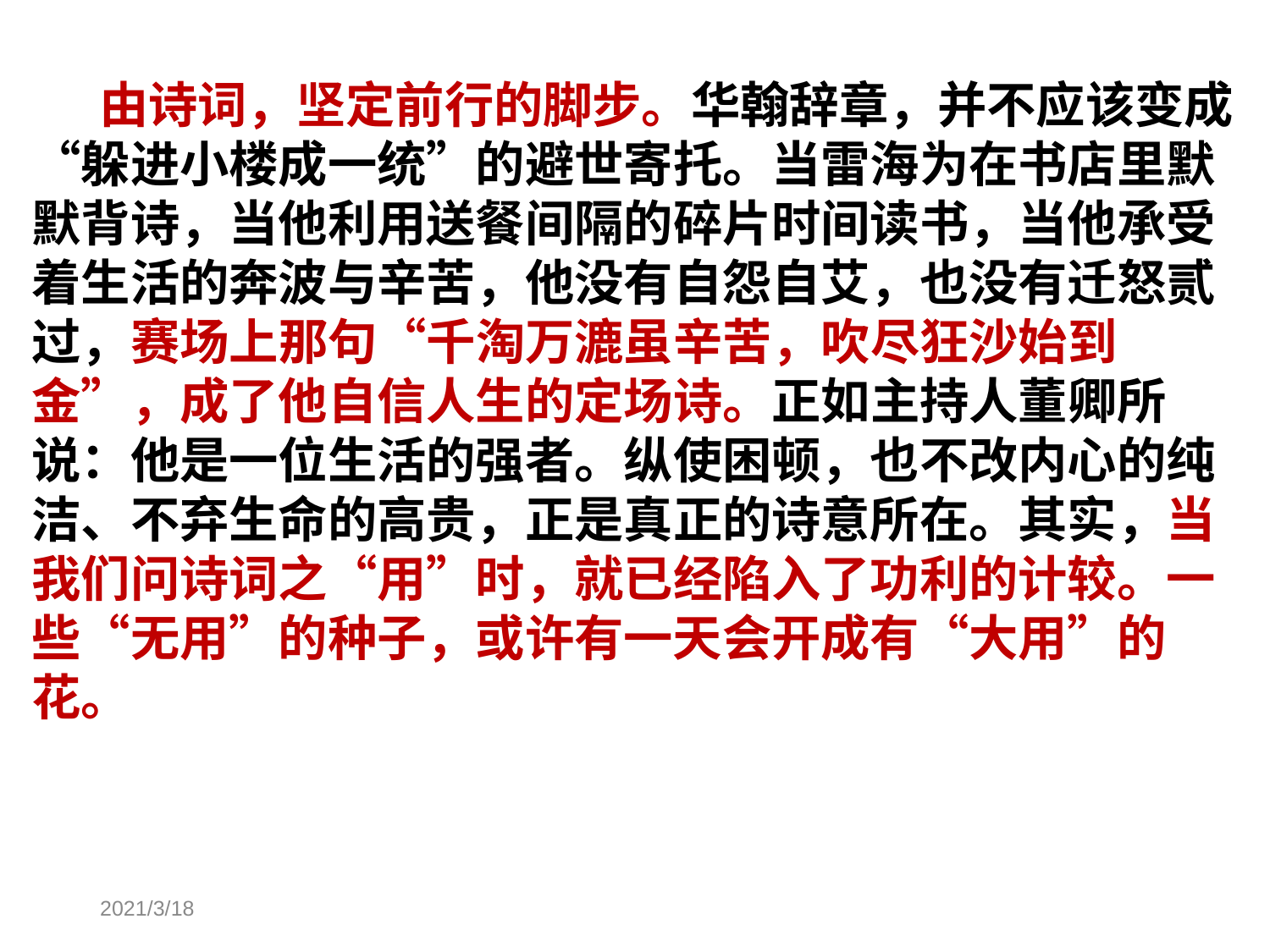

由诗词，坚定前行的脚步。华翰辞章，并不应该变成“躲进小楼成一统”的避世寄托。当雷海为在书店里默默背诗，当他利用送餐间隔的碎片时间读书，当他承受着生活的奔波与辛苦，他没有自怨自艾，也没有迁怒贰过，赛场上那句“千淘万漉虽辛苦，吹尽狂沙始到金”，成了他自信人生的定场诗。正如主持人董卿所说：他是一位生活的强者。纵使困顿，也不改内心的纯洁、不弃生命的高贵，正是真正的诗意所在。其实，当我们问诗词之“用”时，就已经陷入了功利的计较。一些“无用”的种子，或许有一天会开成有“大用”的花。
2021/3/18